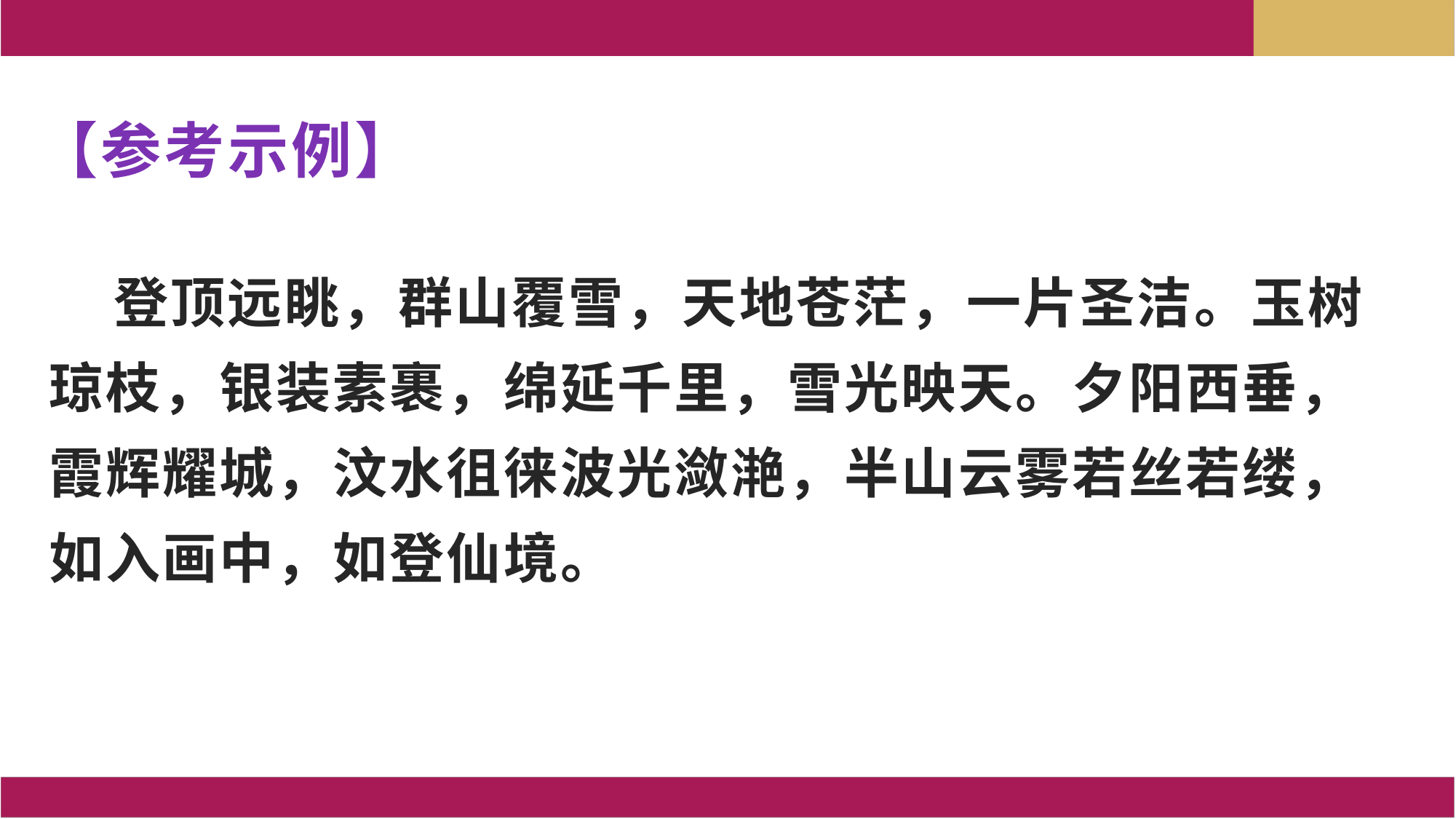

【参考示例】
    登顶远眺，群山覆雪，天地苍茫，一片圣洁。玉树琼枝，银装素裹，绵延千里，雪光映天。夕阳西垂，霞辉耀城，汶水徂徕波光潋滟，半山云雾若丝若缕，如入画中，如登仙境。